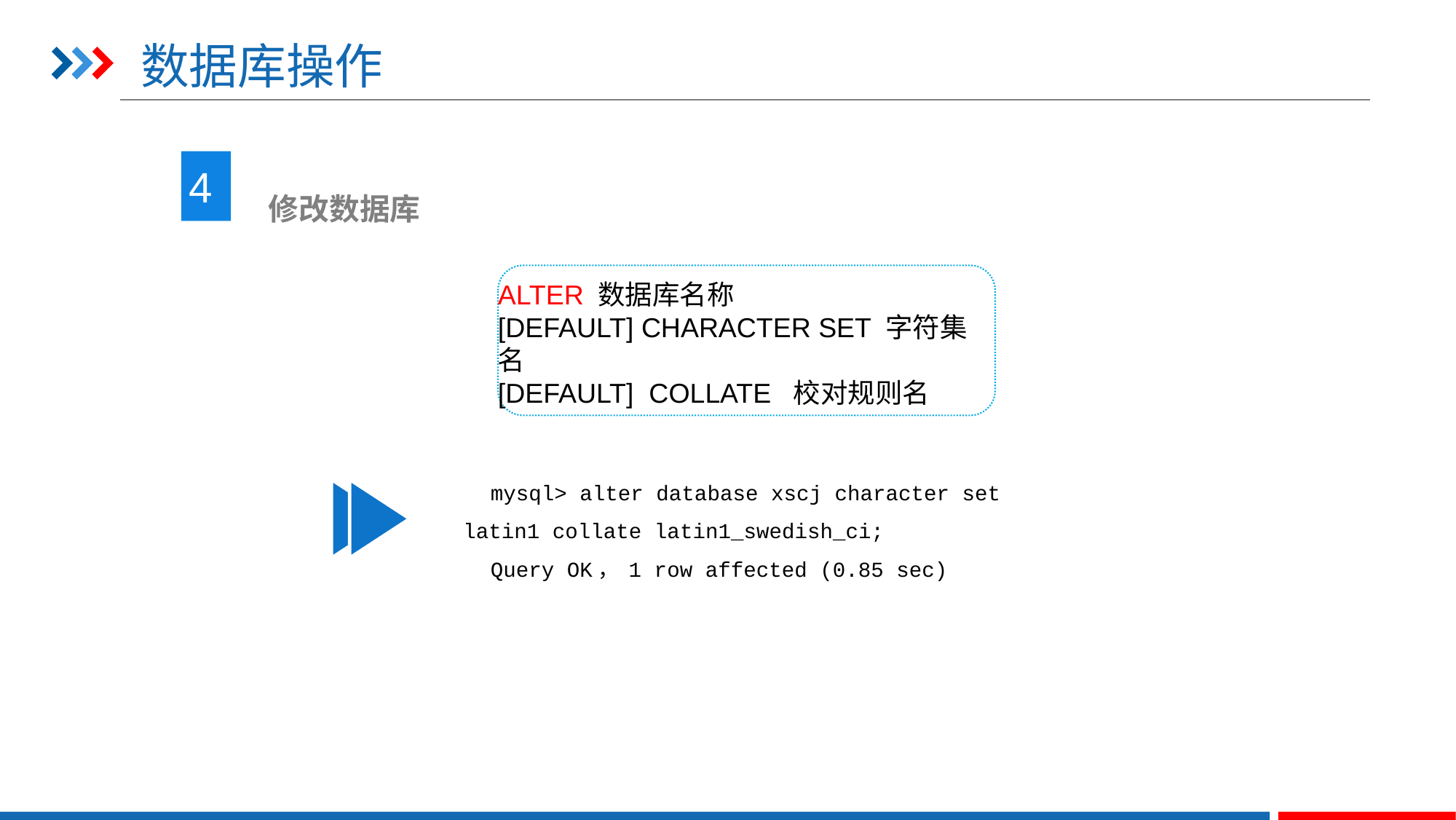

# 数据库操作

4
  修改数据库

ALTER 数据库名称
[DEFAULT] CHARACTER SET 字符集名
[DEFAULT]  COLLATE  校对规则名
mysql> alter database xscj character set latin1 collate latin1_swedish_ci;
Query OK， 1 row affected (0.85 sec)